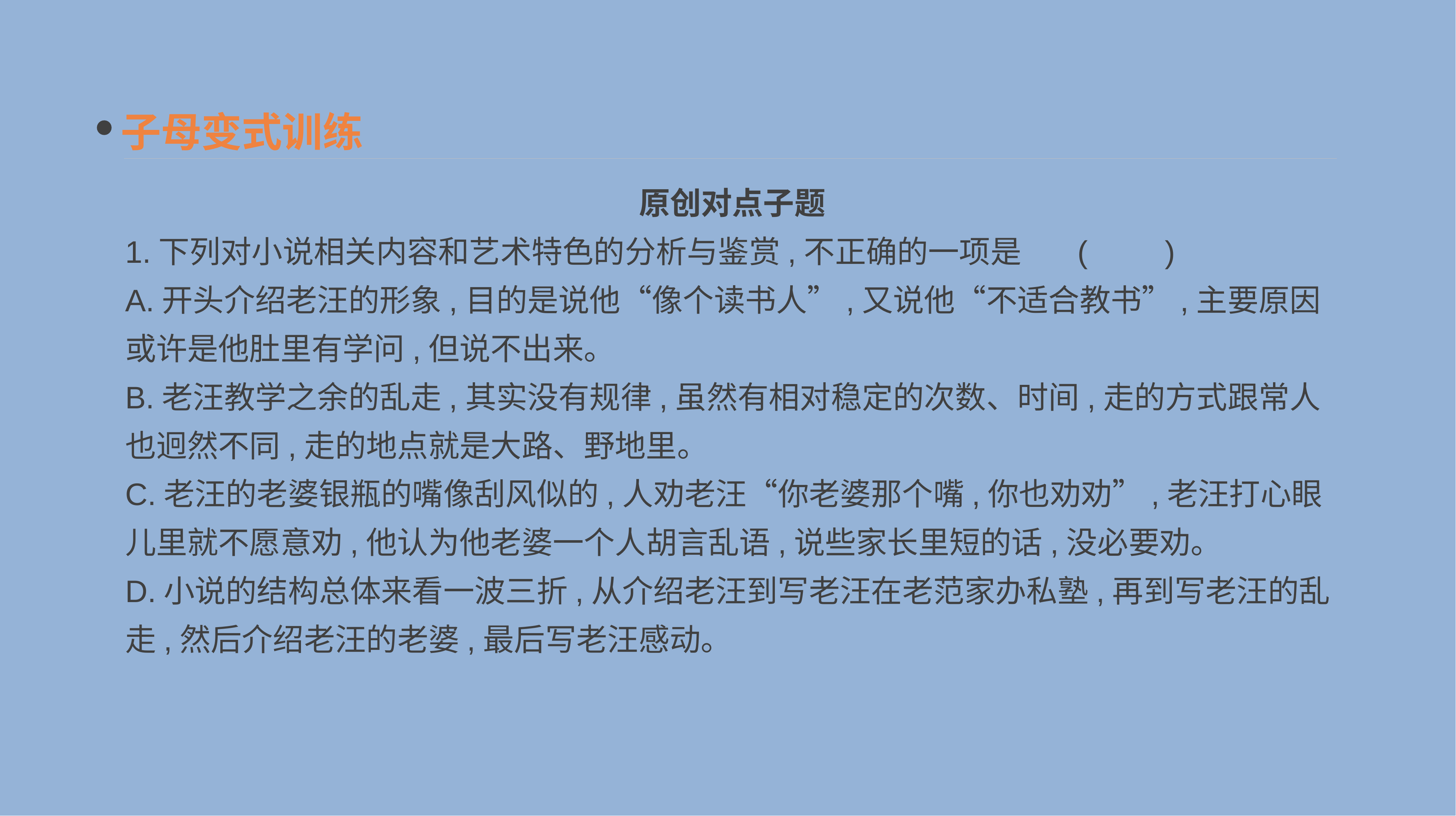

子母变式训练

原创对点子题
1.下列对小说相关内容和艺术特色的分析与鉴赏,不正确的一项是	(　　)
A.开头介绍老汪的形象,目的是说他“像个读书人”,又说他“不适合教书”,主要原因或许是他肚里有学问,但说不出来。
B.老汪教学之余的乱走,其实没有规律,虽然有相对稳定的次数、时间,走的方式跟常人也迥然不同,走的地点就是大路、野地里。
C.老汪的老婆银瓶的嘴像刮风似的,人劝老汪“你老婆那个嘴,你也劝劝”,老汪打心眼儿里就不愿意劝,他认为他老婆一个人胡言乱语,说些家长里短的话,没必要劝。
D.小说的结构总体来看一波三折,从介绍老汪到写老汪在老范家办私塾,再到写老汪的乱走,然后介绍老汪的老婆,最后写老汪感动。